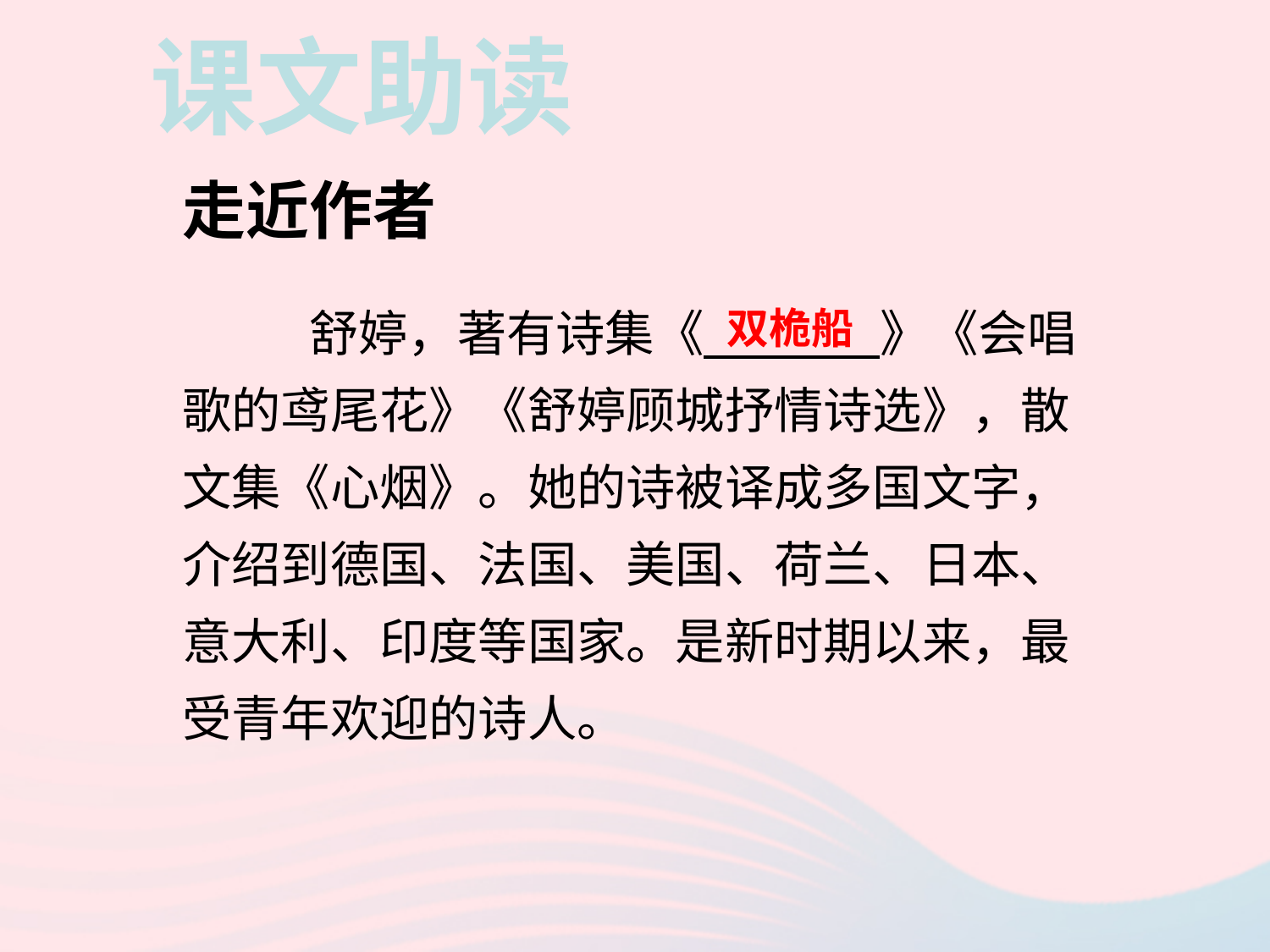

课文助读
走近作者
	舒婷，著有诗集《                》《会唱歌的鸢尾花》《舒婷顾城抒情诗选》，散文集《心烟》。她的诗被译成多国文字，介绍到德国、法国、美国、荷兰、日本、意大利、印度等国家。是新时期以来，最受青年欢迎的诗人。
双桅船